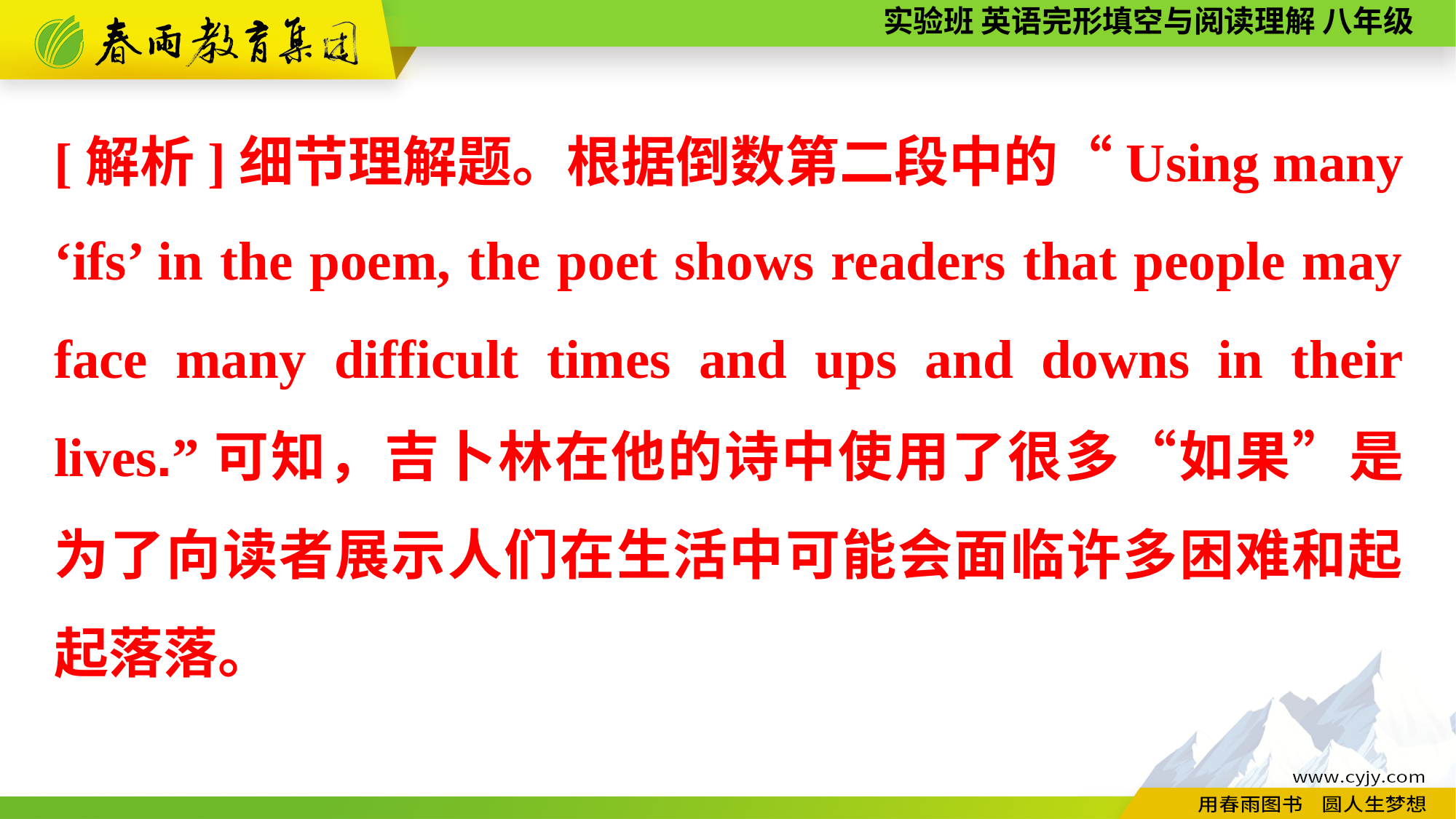

[解析]细节理解题。根据倒数第二段中的“Using many ‘ifs’ in the poem, the poet shows readers that people may face many difficult times and ups and downs in their lives.”可知，吉卜林在他的诗中使用了很多“如果”是为了向读者展示人们在生活中可能会面临许多困难和起起落落。